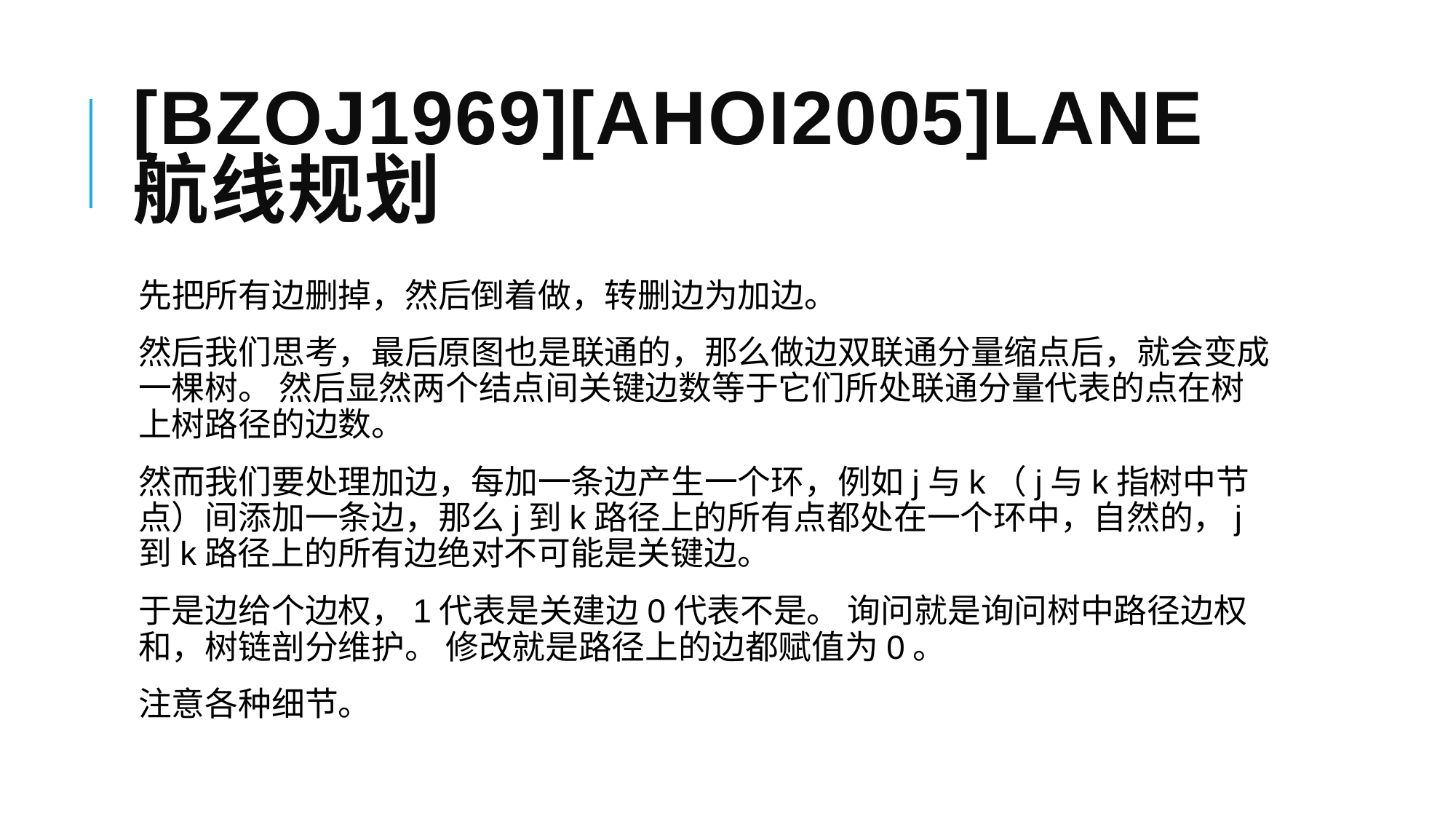

# [bzoj1969][AHOI2005]LANE 航线规划
先把所有边删掉，然后倒着做，转删边为加边。
然后我们思考，最后原图也是联通的，那么做边双联通分量缩点后，就会变成一棵树。 然后显然两个结点间关键边数等于它们所处联通分量代表的点在树上树路径的边数。
然而我们要处理加边，每加一条边产生一个环，例如j与k（j与k指树中节点）间添加一条边，那么j到k路径上的所有点都处在一个环中，自然的，j到k路径上的所有边绝对不可能是关键边。
于是边给个边权，1代表是关建边0代表不是。 询问就是询问树中路径边权和，树链剖分维护。 修改就是路径上的边都赋值为0。
注意各种细节。